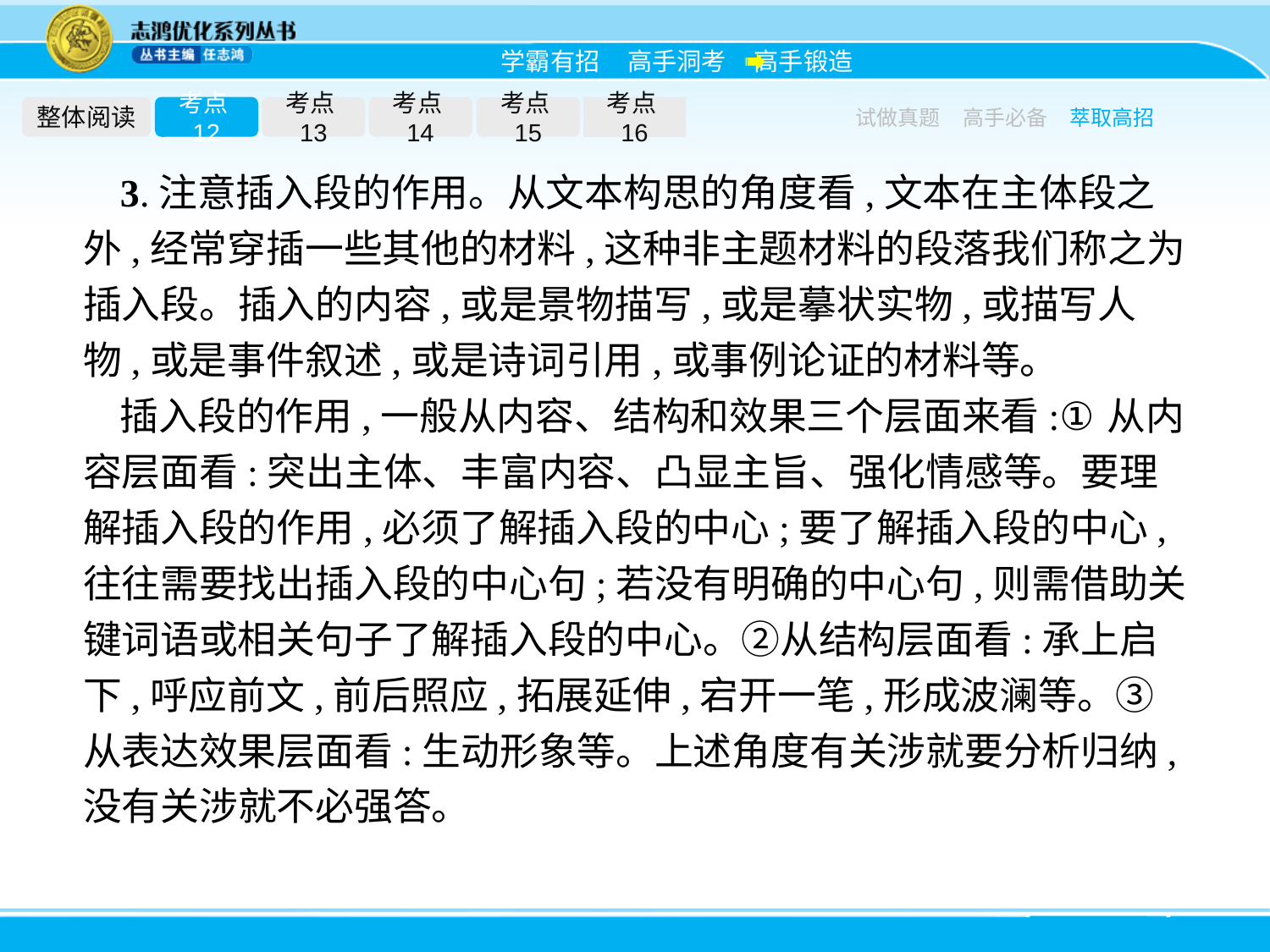

整体阅读
考点12
考点13
考点14
考点15
考点16
试做真题
高手必备
萃取高招
3.注意插入段的作用。从文本构思的角度看,文本在主体段之外,经常穿插一些其他的材料,这种非主题材料的段落我们称之为插入段。插入的内容,或是景物描写,或是摹状实物,或描写人物,或是事件叙述,或是诗词引用,或事例论证的材料等。
插入段的作用,一般从内容、结构和效果三个层面来看:①从内容层面看:突出主体、丰富内容、凸显主旨、强化情感等。要理解插入段的作用,必须了解插入段的中心;要了解插入段的中心,往往需要找出插入段的中心句;若没有明确的中心句,则需借助关键词语或相关句子了解插入段的中心。②从结构层面看:承上启下,呼应前文,前后照应,拓展延伸,宕开一笔,形成波澜等。③从表达效果层面看:生动形象等。上述角度有关涉就要分析归纳,没有关涉就不必强答。